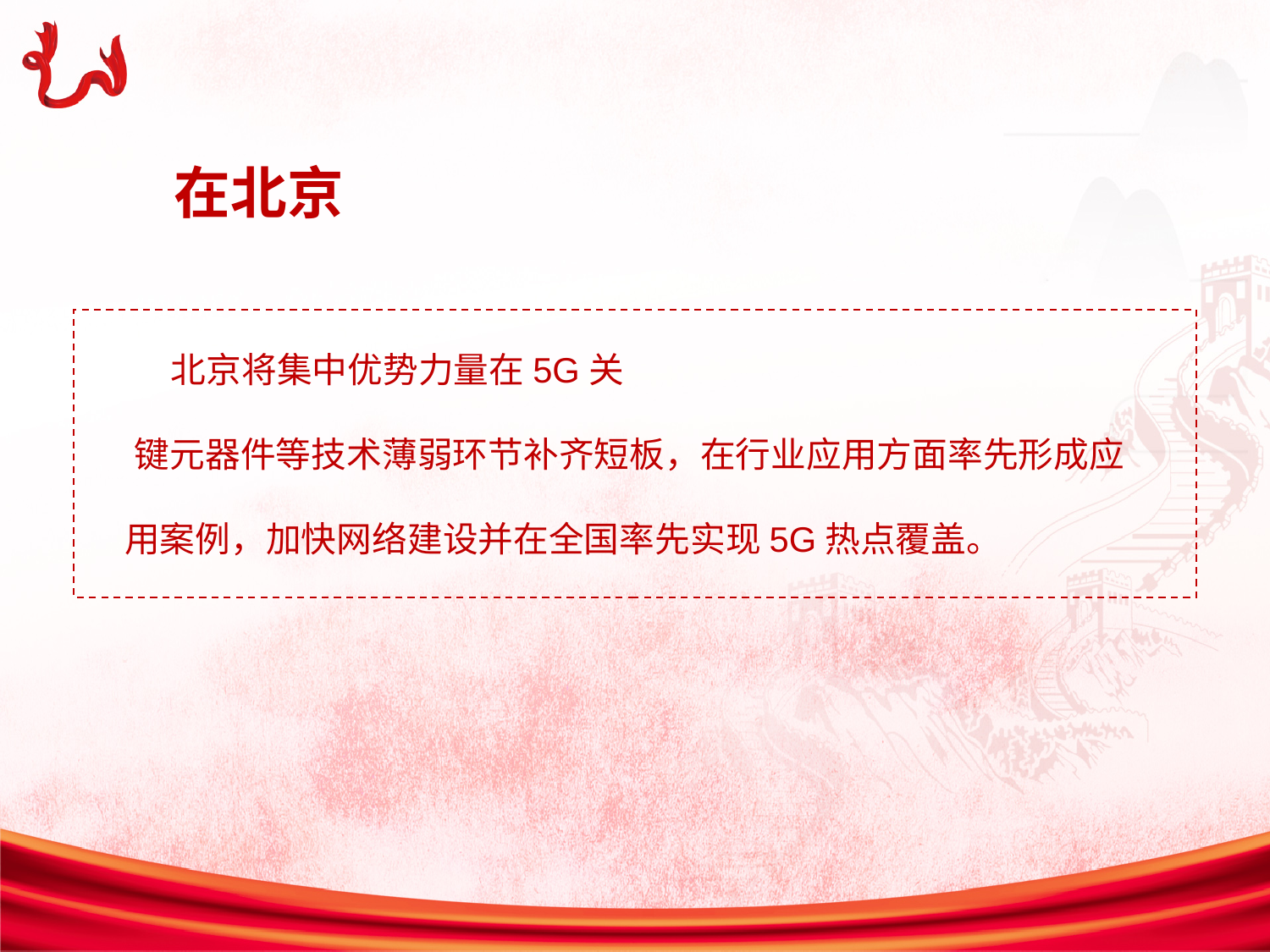

在北京
    北京将集中优势力量在5G关
键元器件等技术薄弱环节补齐短板，在行业应用方面率先形成应用案例，加快网络建设并在全国率先实现5G热点覆盖。